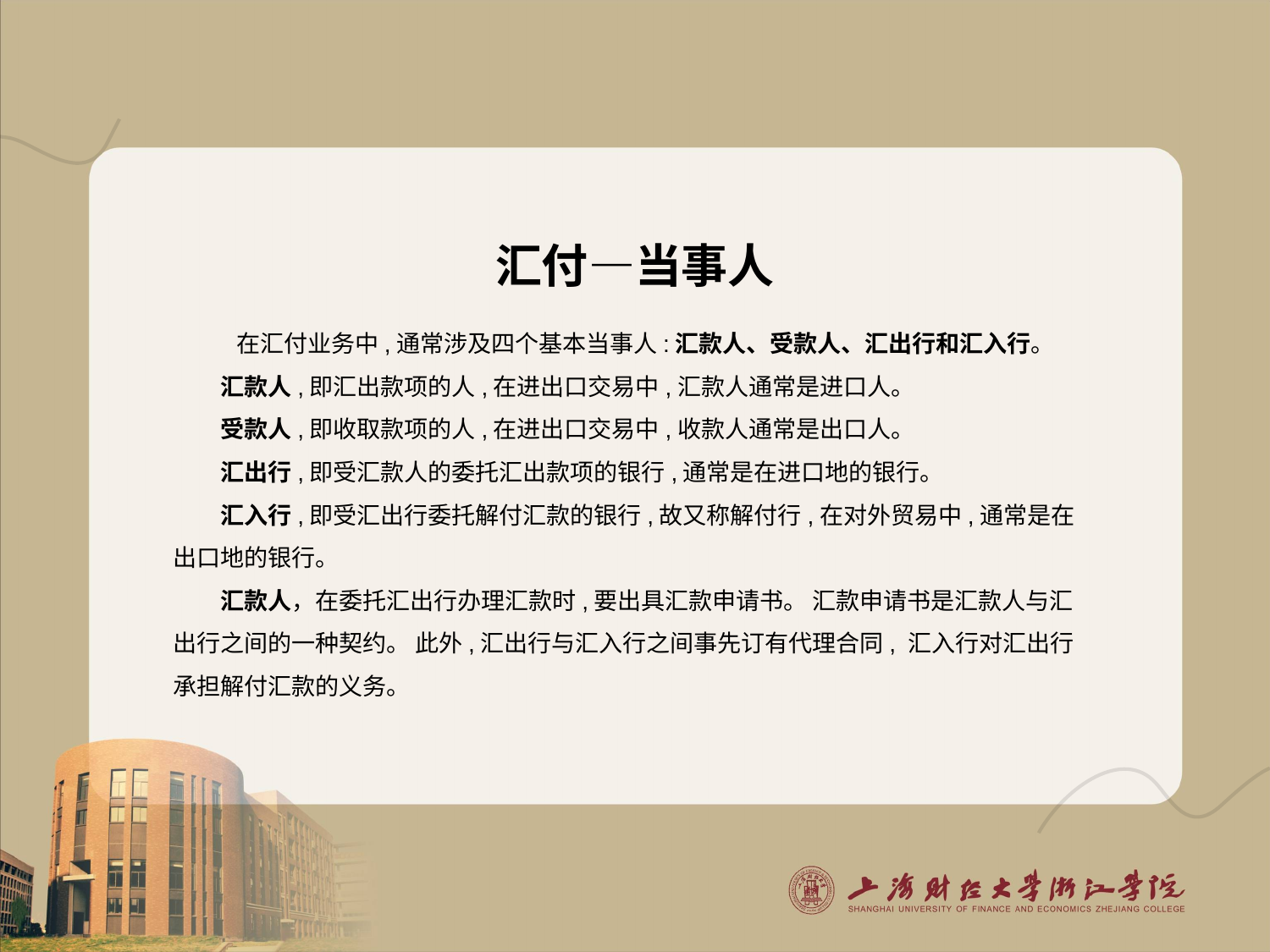

# 汇付—当事人
在汇付业务中,通常涉及四个基本当事人:汇款人、受款人、汇出行和汇入行。
汇款人,即汇出款项的人,在进出口交易中,汇款人通常是进口人。
受款人,即收取款项的人,在进出口交易中,收款人通常是出口人。
汇出行,即受汇款人的委托汇出款项的银行,通常是在进口地的银行。
汇入行,即受汇出行委托解付汇款的银行,故又称解付行,在对外贸易中,通常是在出口地的银行。
汇款人，在委托汇出行办理汇款时,要出具汇款申请书。 汇款申请书是汇款人与汇出行之间的一种契约。 此外,汇出行与汇入行之间事先订有代理合同, 汇入行对汇出行承担解付汇款的义务。